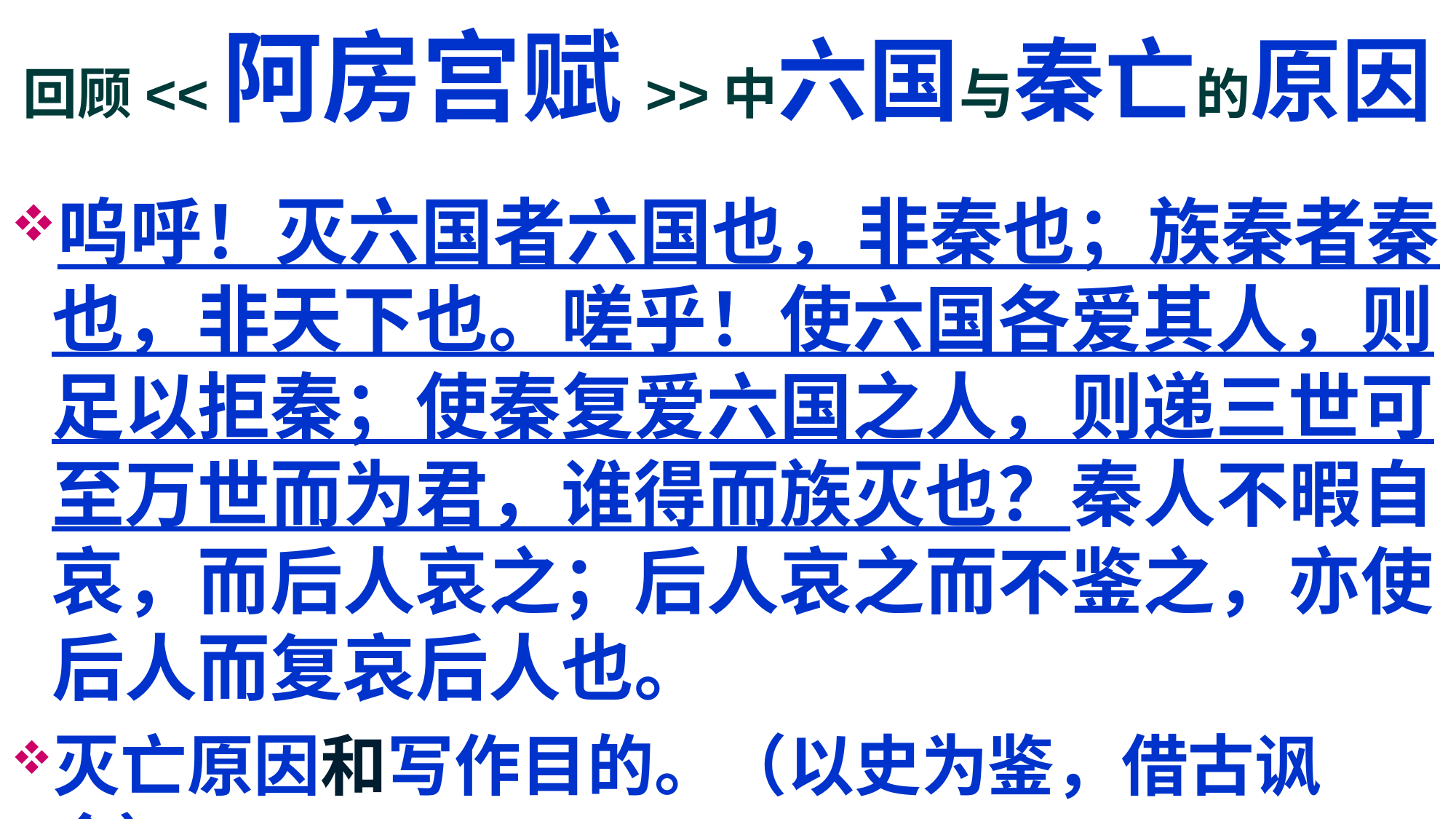

# 回顾<<阿房宫赋>>中六国与秦亡的原因
呜呼！灭六国者六国也，非秦也；族秦者秦也，非天下也。嗟乎！使六国各爱其人，则足以拒秦；使秦复爱六国之人，则递三世可至万世而为君，谁得而族灭也？秦人不暇自哀，而后人哀之；后人哀之而不鉴之，亦使后人而复哀后人也。
灭亡原因和写作目的。（以史为鉴，借古讽今）